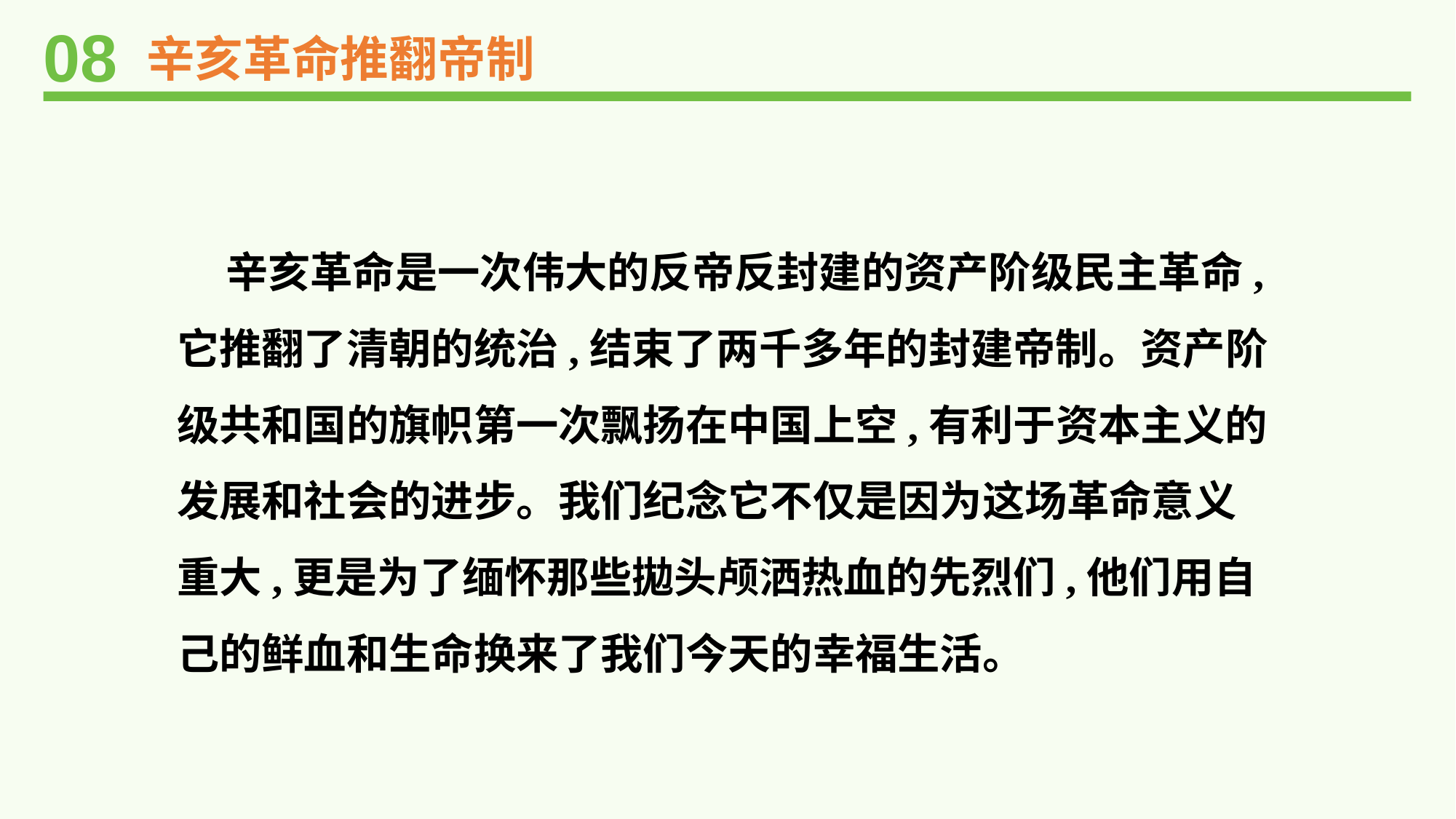

08
辛亥革命推翻帝制

    辛亥革命是一次伟大的反帝反封建的资产阶级民主革命,它推翻了清朝的统治,结束了两千多年的封建帝制。资产阶级共和国的旗帜第一次飘扬在中国上空,有利于资本主义的发展和社会的进步。我们纪念它不仅是因为这场革命意义重大,更是为了缅怀那些拋头颅洒热血的先烈们,他们用自己的鲜血和生命换来了我们今天的幸福生活。